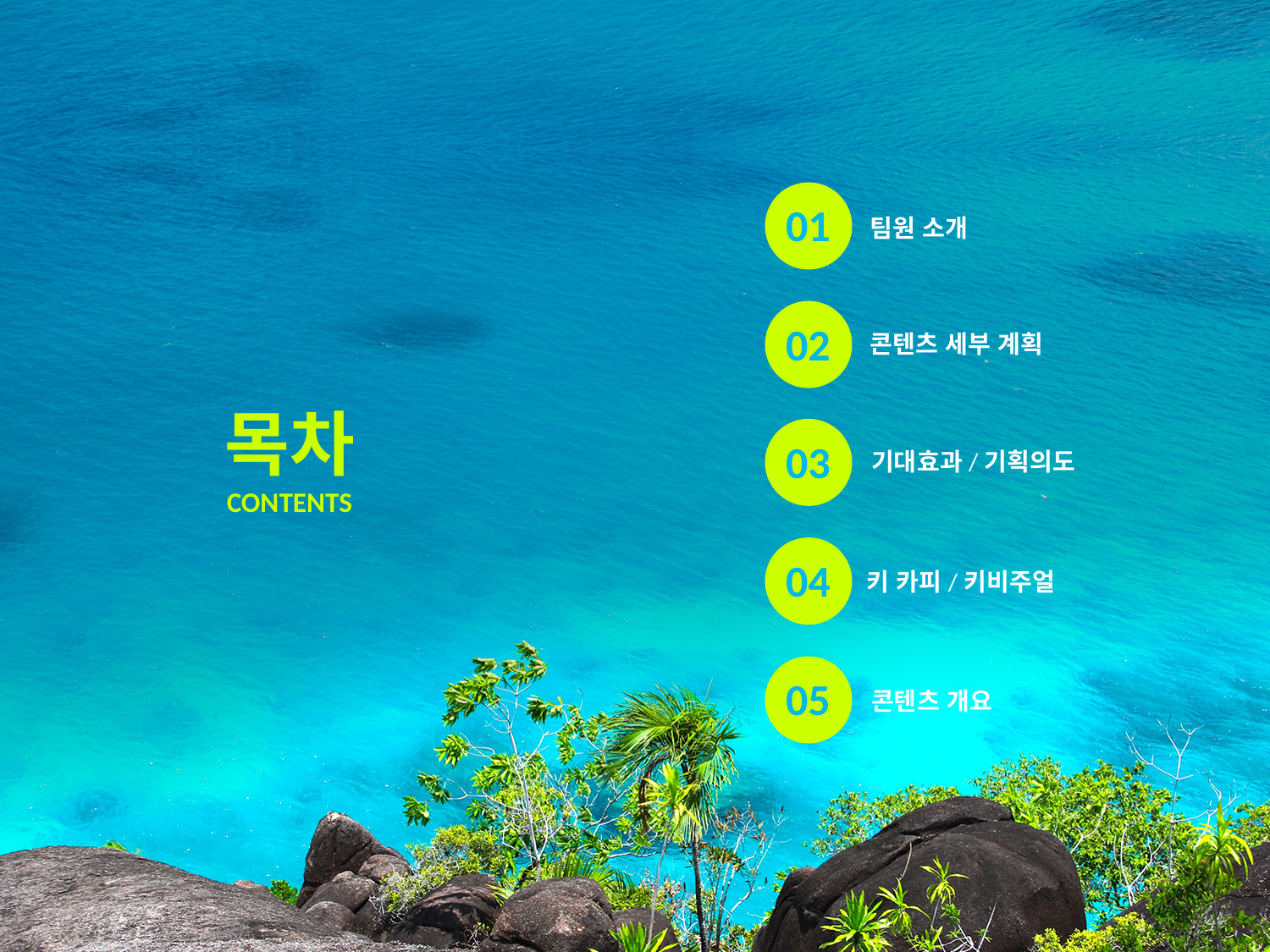

01
팀원 소개

02
콘텐츠 세부 계획
목차
CONTENTS

03
기대효과/기획의도

04
키 카피/키비주얼

05
콘텐츠 개요